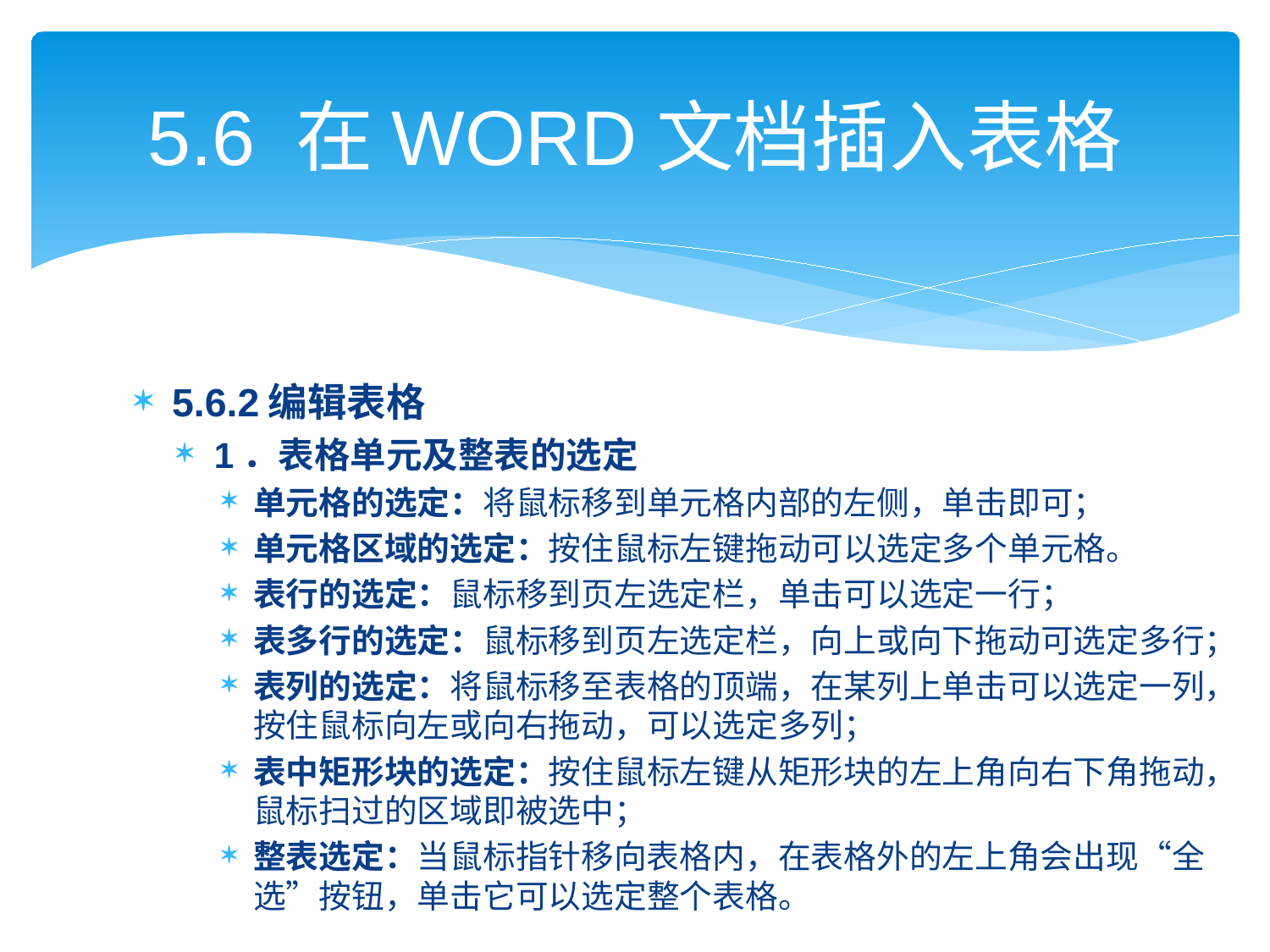

# 5.6 在WORD文档插入表格
5.6.2编辑表格
1．表格单元及整表的选定
单元格的选定：将鼠标移到单元格内部的左侧，单击即可；
单元格区域的选定：按住鼠标左键拖动可以选定多个单元格。
表行的选定：鼠标移到页左选定栏，单击可以选定一行；
表多行的选定：鼠标移到页左选定栏，向上或向下拖动可选定多行；
表列的选定：将鼠标移至表格的顶端，在某列上单击可以选定一列，按住鼠标向左或向右拖动，可以选定多列；
表中矩形块的选定：按住鼠标左键从矩形块的左上角向右下角拖动，鼠标扫过的区域即被选中；
整表选定：当鼠标指针移向表格内，在表格外的左上角会出现“全选”按钮，单击它可以选定整个表格。